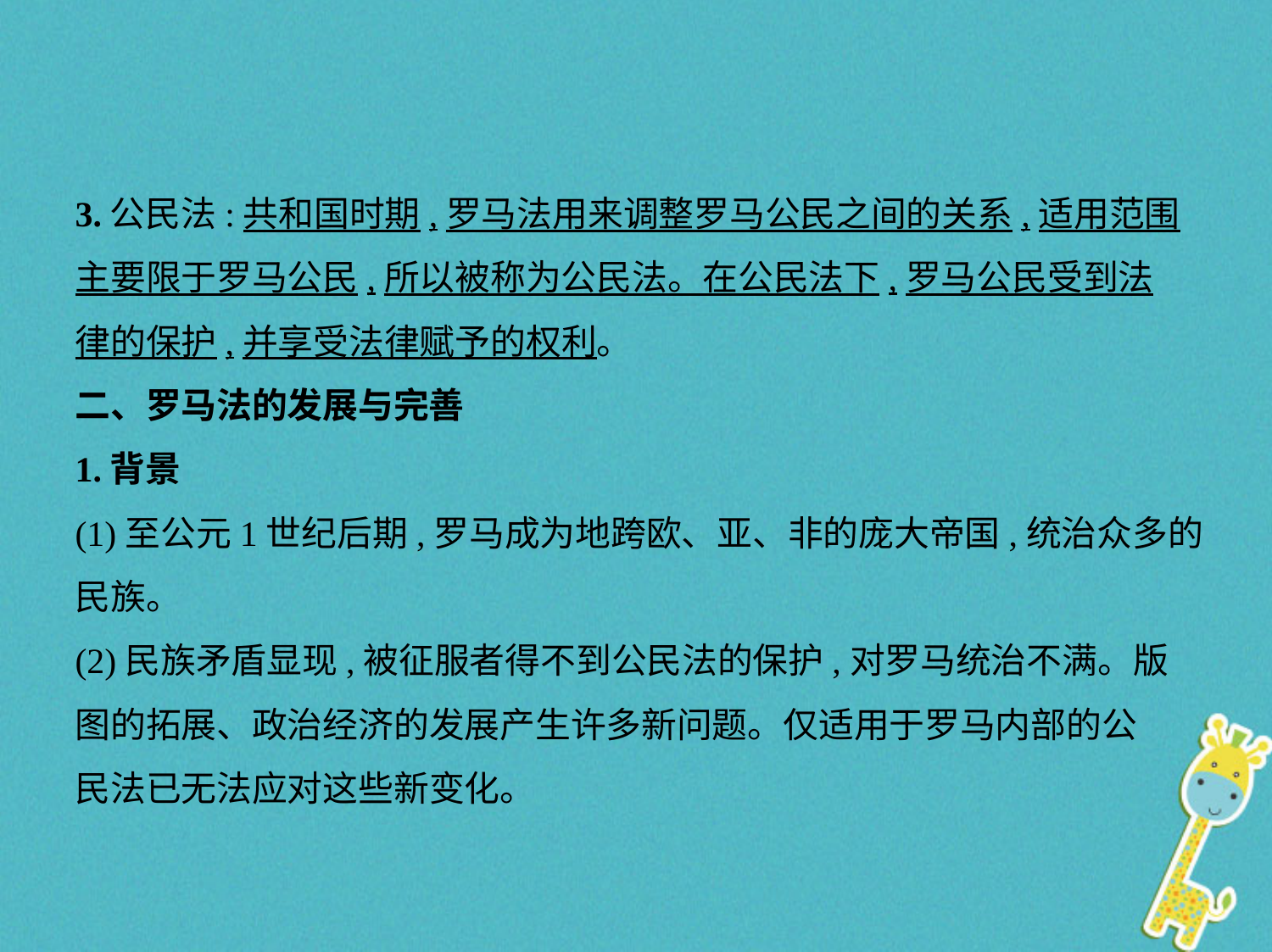

3.公民法:共和国时期,罗马法用来调整罗马公民之间的关系,适用范围
主要限于罗马公民,所以被称为公民法。在公民法下,罗马公民受到法
律的保护,并享受法律赋予的权利。
二、罗马法的发展与完善
1.背景
(1)至公元1世纪后期,罗马成为地跨欧、亚、非的庞大帝国,统治众多的
民族。
(2)民族矛盾显现,被征服者得不到公民法的保护,对罗马统治不满。版
图的拓展、政治经济的发展产生许多新问题。仅适用于罗马内部的公
民法已无法应对这些新变化。